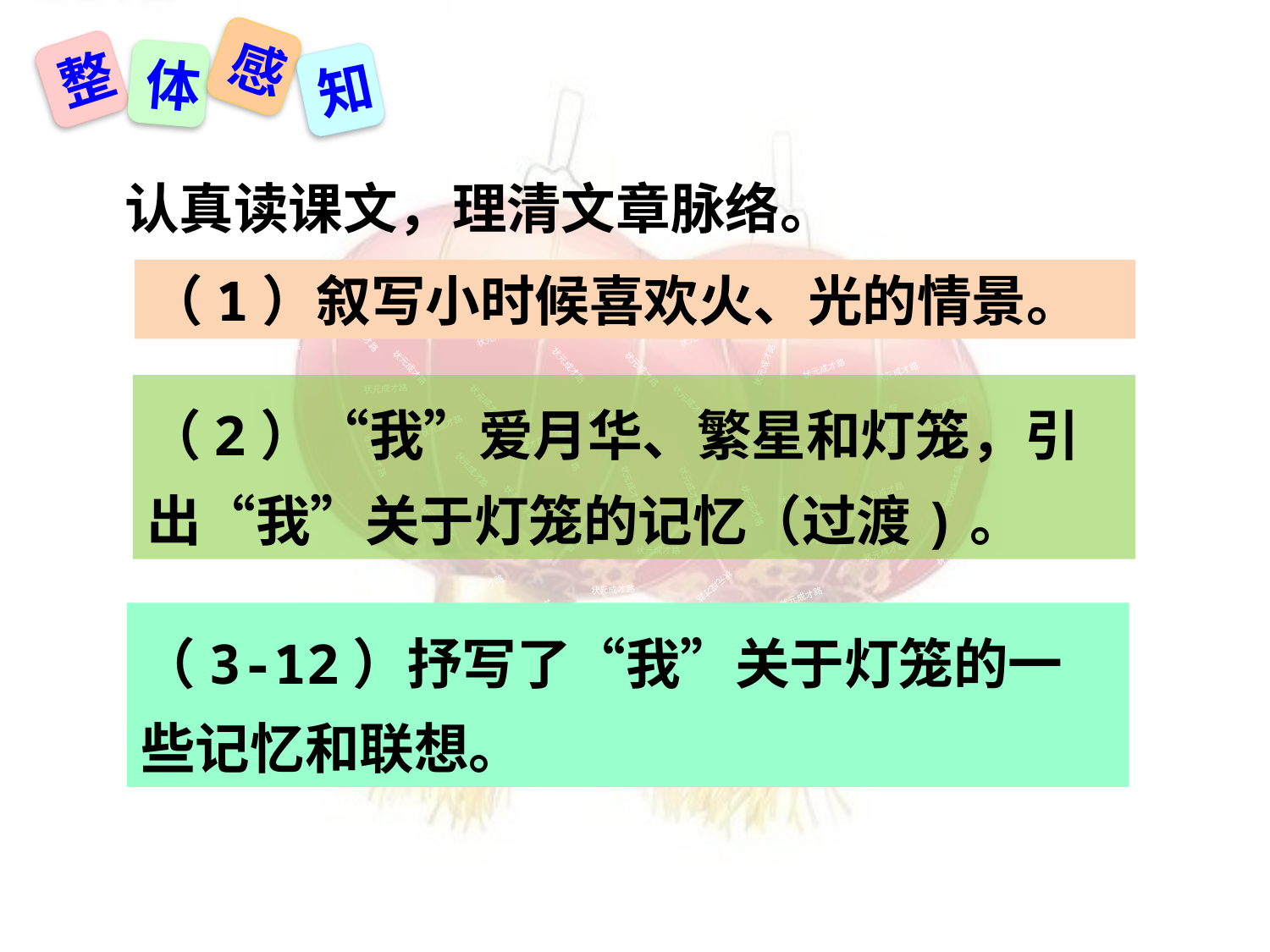

感
整
体
知
认真读课文，理清文章脉络。
（1）叙写小时候喜欢火、光的情景。
状元成才路
状元成才路
状元成才路
状元成才路
状元成才路
状元成才路
状元成才路
状元成才路
状元成才路
状元成才路
状元成才路
状元成才路
状元成才路
状元成才路
状元成才路
状元成才路
状元成才路
状元成才路
状元成才路
状元成才路
状元成才路
状元成才路
状元成才路
状元成才路
（2）“我”爱月华、繁星和灯笼，引出“我”关于灯笼的记忆（过渡)。
状元成才路
状元成才路
状元成才路
状元成才路
状元成才路
状元成才路
状元成才路
状元成才路
状元成才路
状元成才路
状元成才路
状元成才路
状元成才路
状元成才路
状元成才路
状元成才路
状元成才路
状元成才路
状元成才路
状元成才路
状元成才路
状元成才路
状元成才路
状元成才路
状元成才路
状元成才路
状元成才路
状元成才路
状元成才路
状元成才路
状元成才路
状元成才路
状元成才路
状元成才路
状元成才路
状元成才路
状元成才路
状元成才路
状元成才路
状元成才路
状元成才路
状元成才路
状元成才路
状元成才路
状元成才路
状元成才路
状元成才路
状元成才路
状元成才路
状元成才路
状元成才路
状元成才路
（3-12）抒写了“我”关于灯笼的一些记忆和联想。
状元成才路
状元成才路
状元成才路
状元成才路
状元成才路
状元成才路
状元成才路
状元成才路
状元成才路
状元成才路
状元成才路
状元成才路
状元成才路
状元成才路
状元成才路
状元成才路
状元成才路
状元成才路
状元成才路
状元成才路
状元成才路
状元成才路
状元成才路